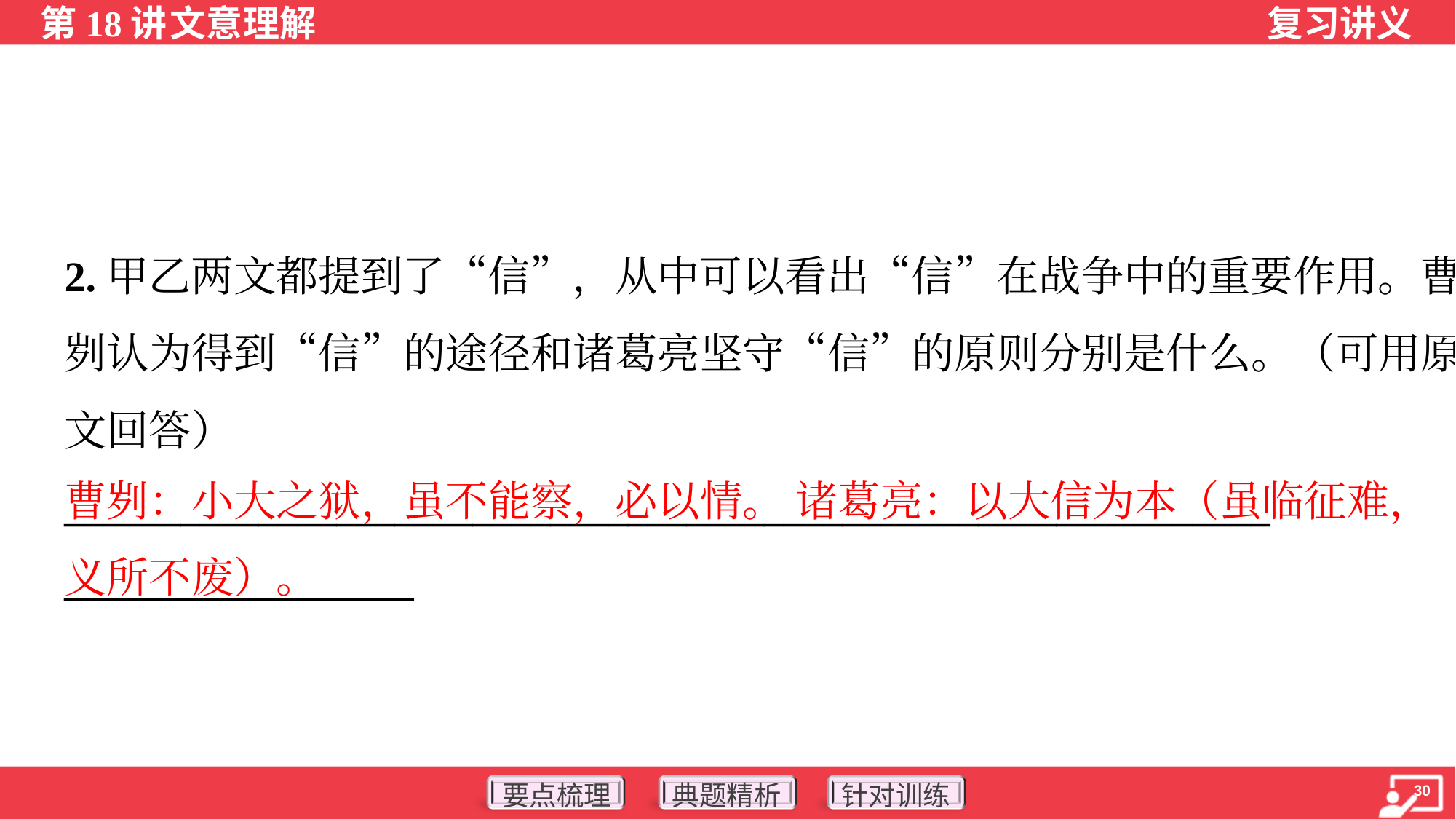

2.甲乙两文都提到了“信”，从中可以看出“信”在战争中的重要作用。曹
刿认为得到“信”的途径和诸葛亮坚守“信”的原则分别是什么。（可用原
文回答）
曹刿：小大之狱，虽不能察，必以情。 诸葛亮：以大信为本（虽临征难，义所不废）。
______________________________________________________________
__________________